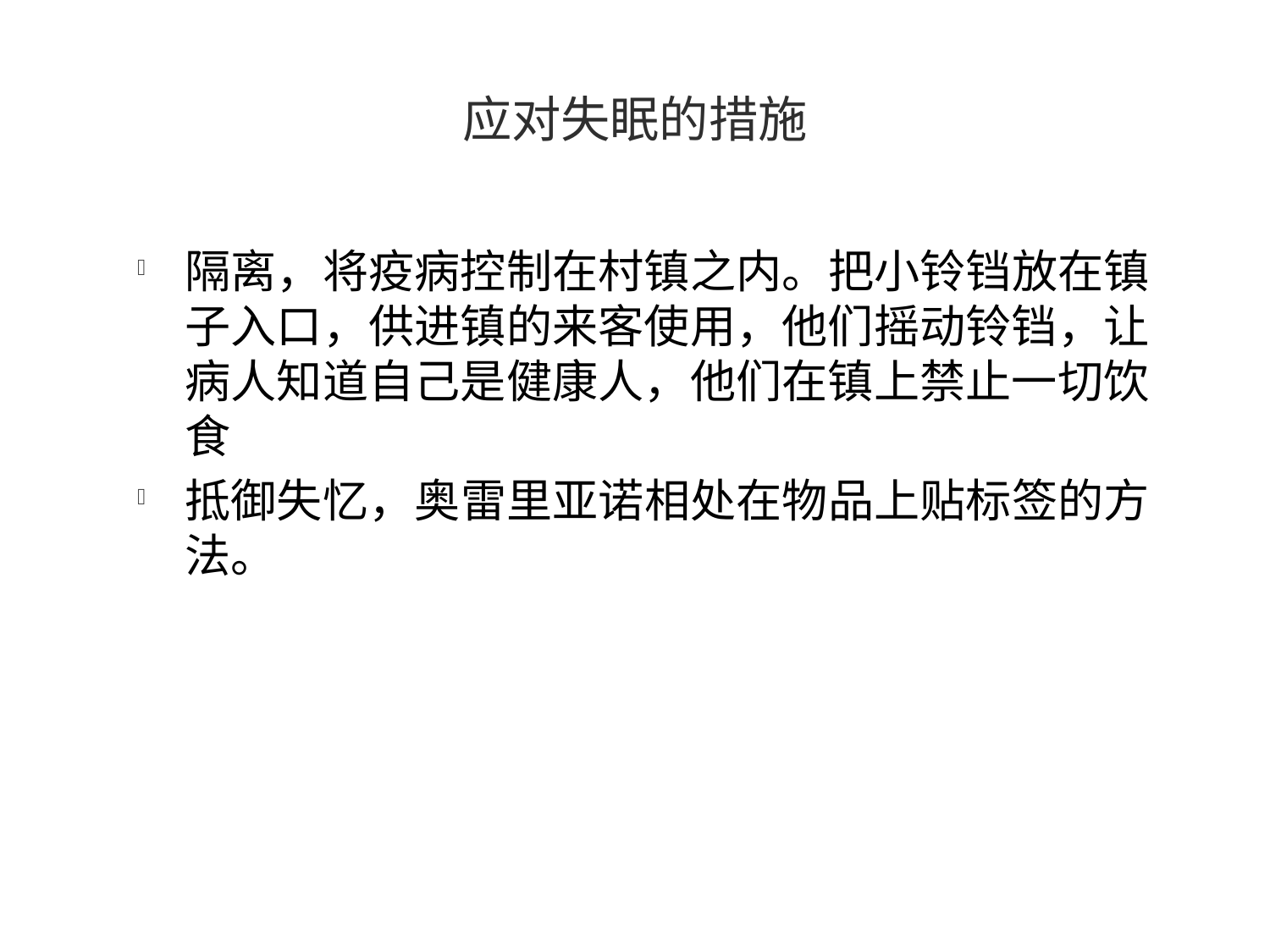

# 应对失眠的措施
隔离，将疫病控制在村镇之内。把小铃铛放在镇子入口，供进镇的来客使用，他们摇动铃铛，让病人知道自己是健康人，他们在镇上禁止一切饮食
抵御失忆，奥雷里亚诺相处在物品上贴标签的方法。